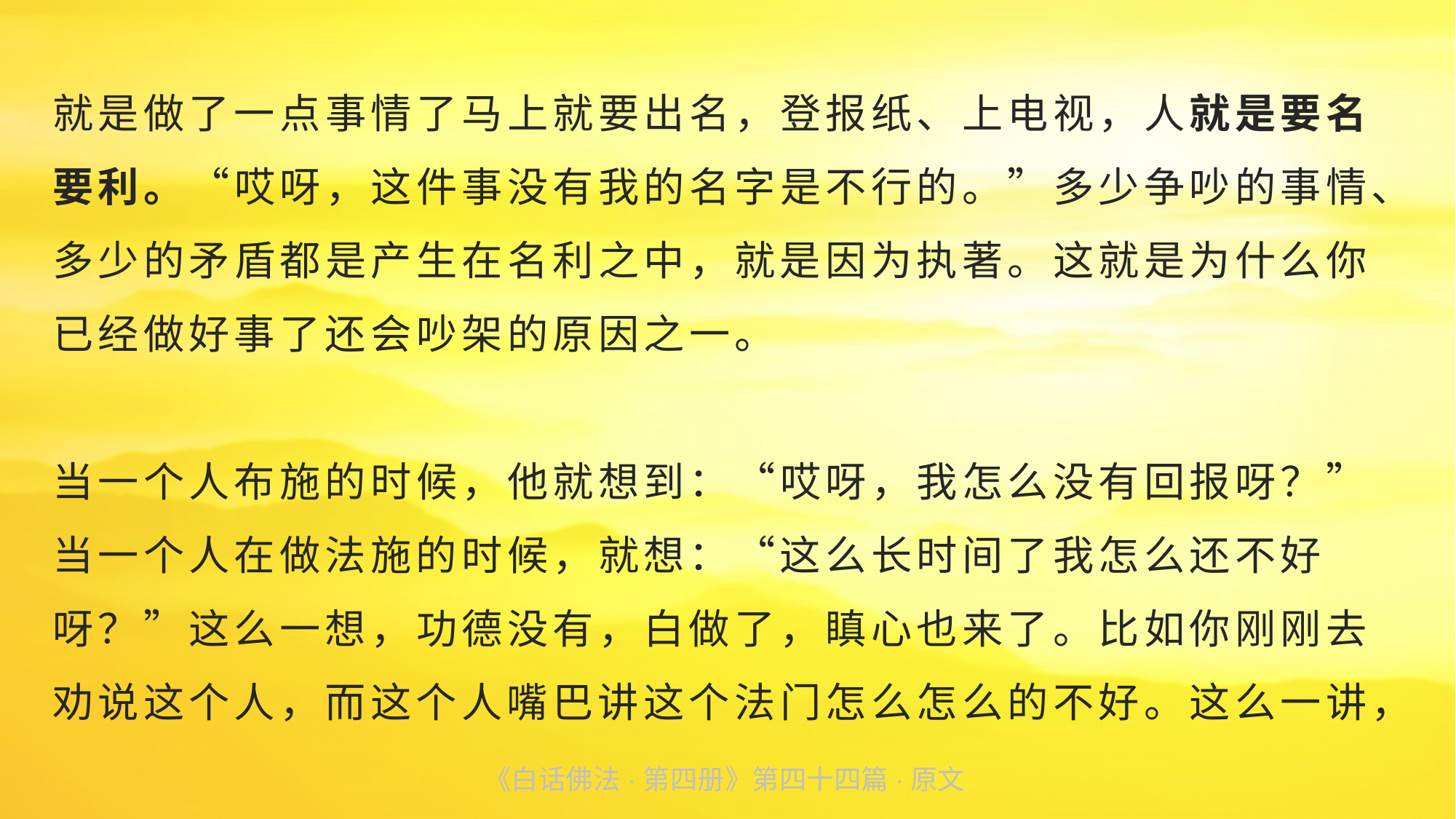

就是做了一点事情了马上就要出名，登报纸、上电视，人就是要名要利。“哎呀，这件事没有我的名字是不行的。”多少争吵的事情、多少的矛盾都是产生在名利之中，就是因为执著。这就是为什么你已经做好事了还会吵架的原因之一。

当一个人布施的时候，他就想到：“哎呀，我怎么没有回报呀？”当一个人在做法施的时候，就想：“这么长时间了我怎么还不好呀？”这么一想，功德没有，白做了，瞋心也来了。比如你刚刚去劝说这个人，而这个人嘴巴讲这个法门怎么怎么的不好。这么一讲，
《白话佛法·第四册》第四十四篇·原文